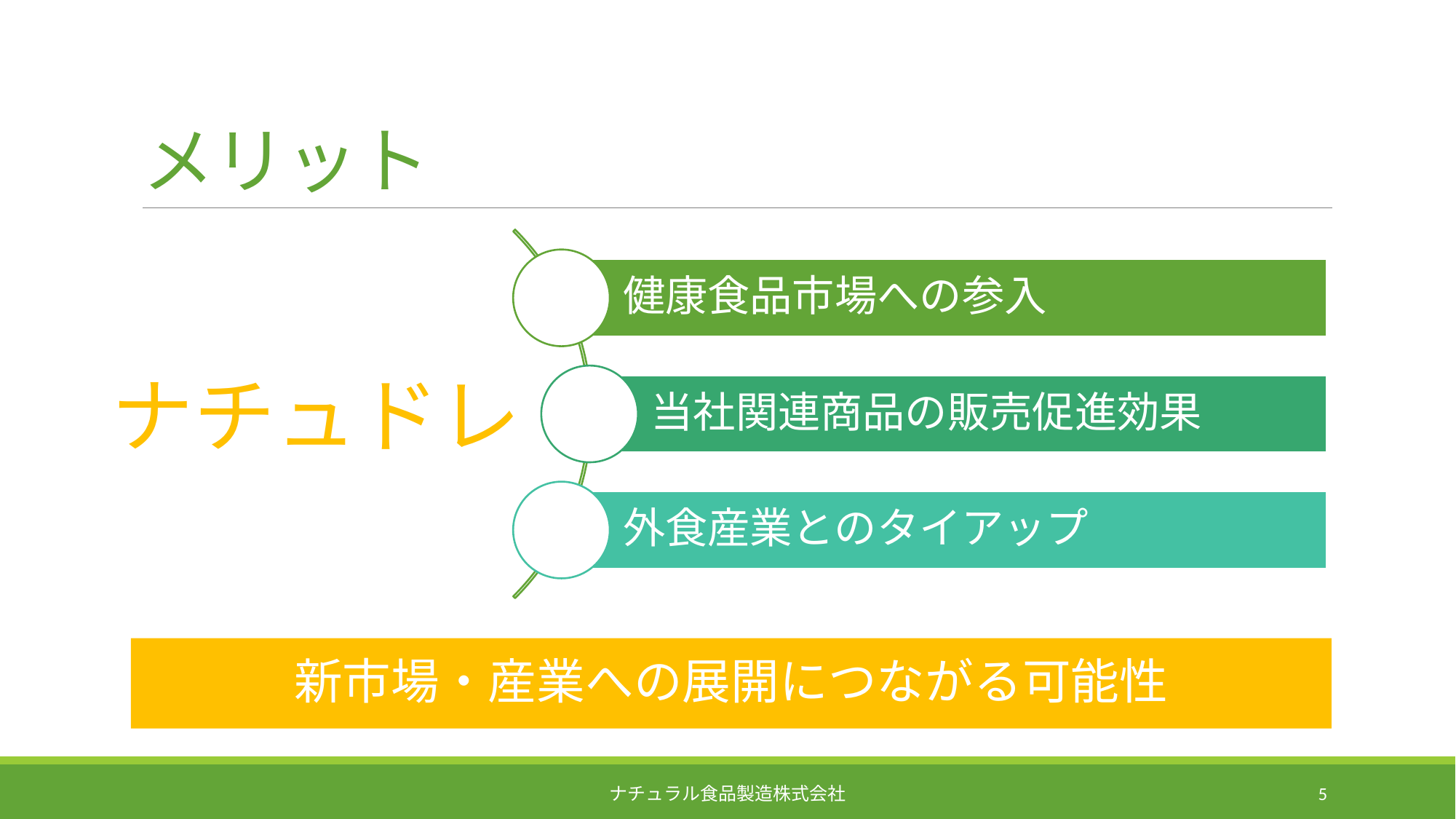

# メリット
健康食品市場への参入
当社関連商品の販売促進効果
外食産業とのタイアップ
ナチュドレ
新市場・産業への展開につながる可能性
ナチュラル食品製造株式会社
5